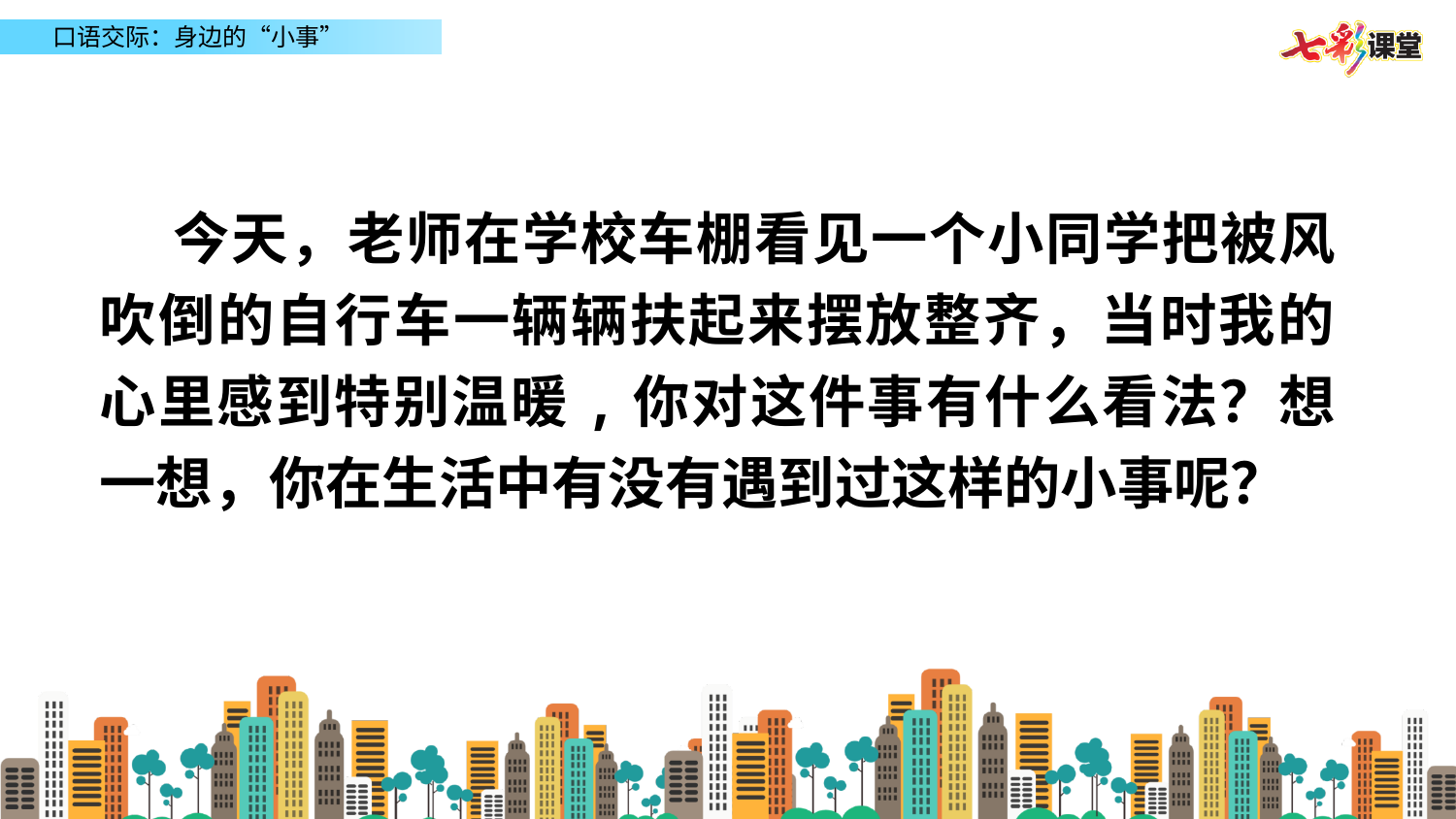

今天，老师在学校车棚看见一个小同学把被风吹倒的自行车一辆辆扶起来摆放整齐，当时我的心里感到特别温暖,你对这件事有什么看法？想一想，你在生活中有没有遇到过这样的小事呢？